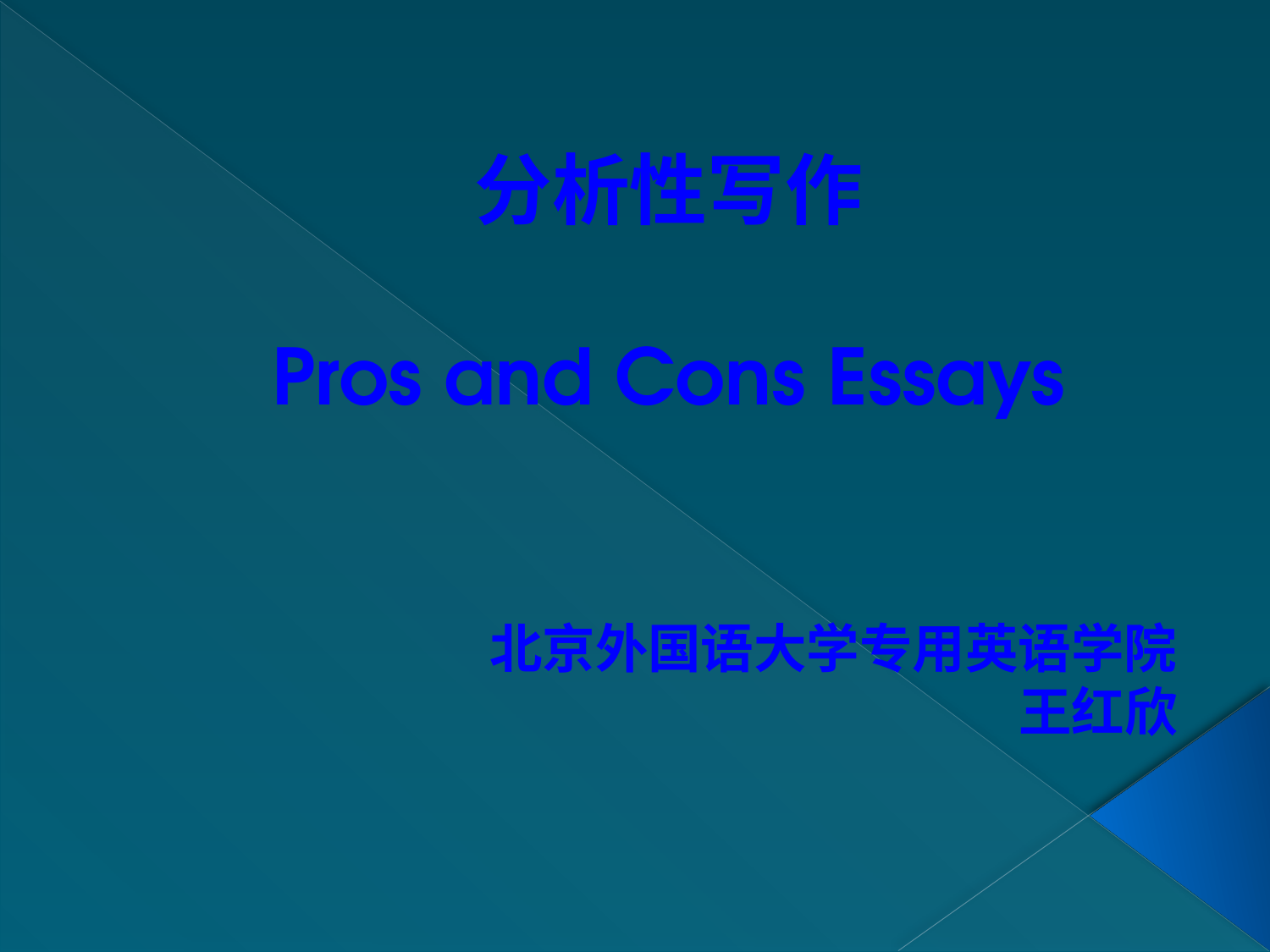

# 分析性写作 Pros and Cons Essays

北京外国语大学专用英语学院
王红欣